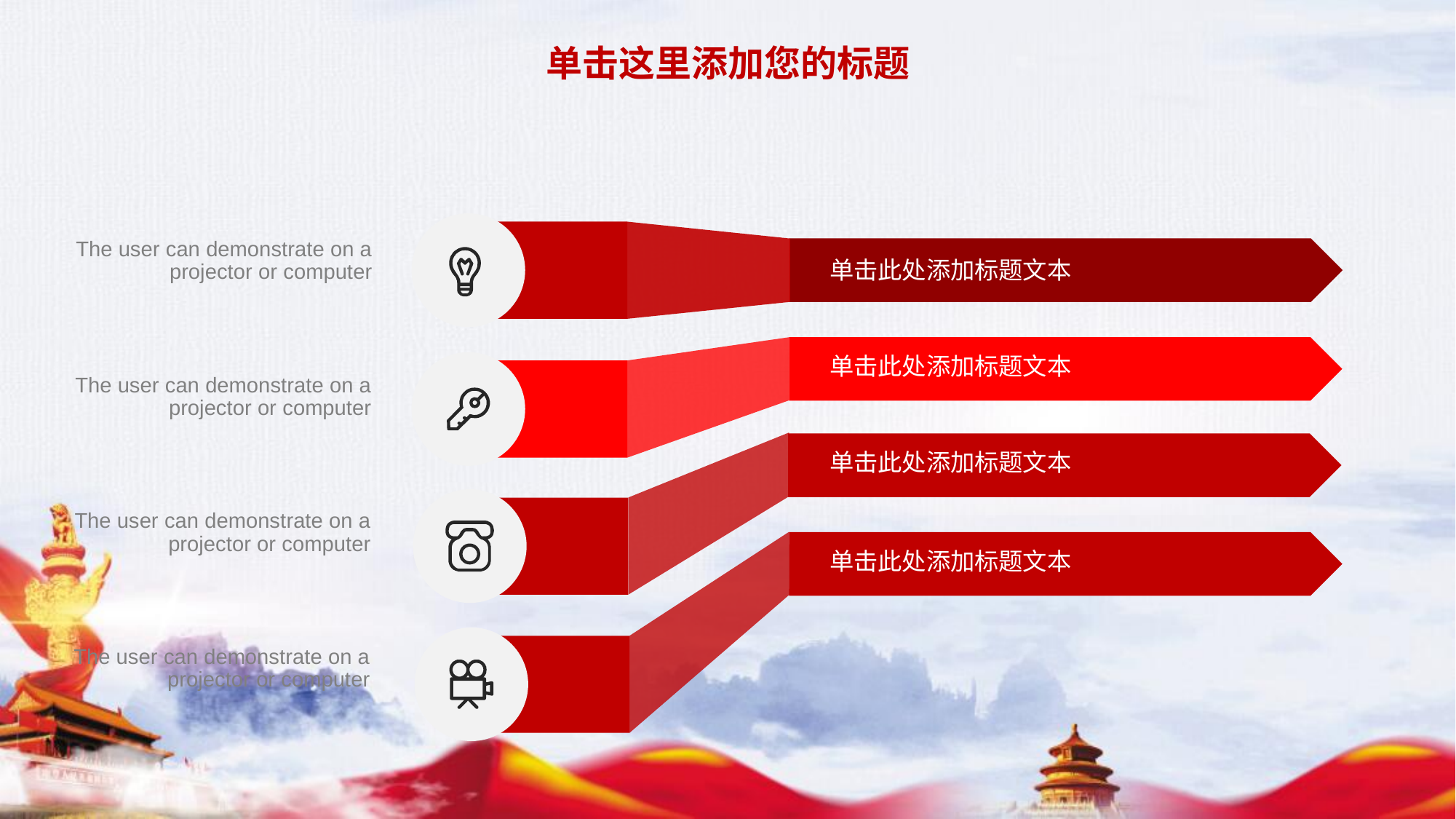

单击这里添加您的标题

The user can demonstrate on a projector or computer
单击此处添加标题文本

单击此处添加标题文本

The user can demonstrate on a projector or computer

单击此处添加标题文本

The user can demonstrate on a projector or computer

单击此处添加标题文本

The user can demonstrate on a projector or computer